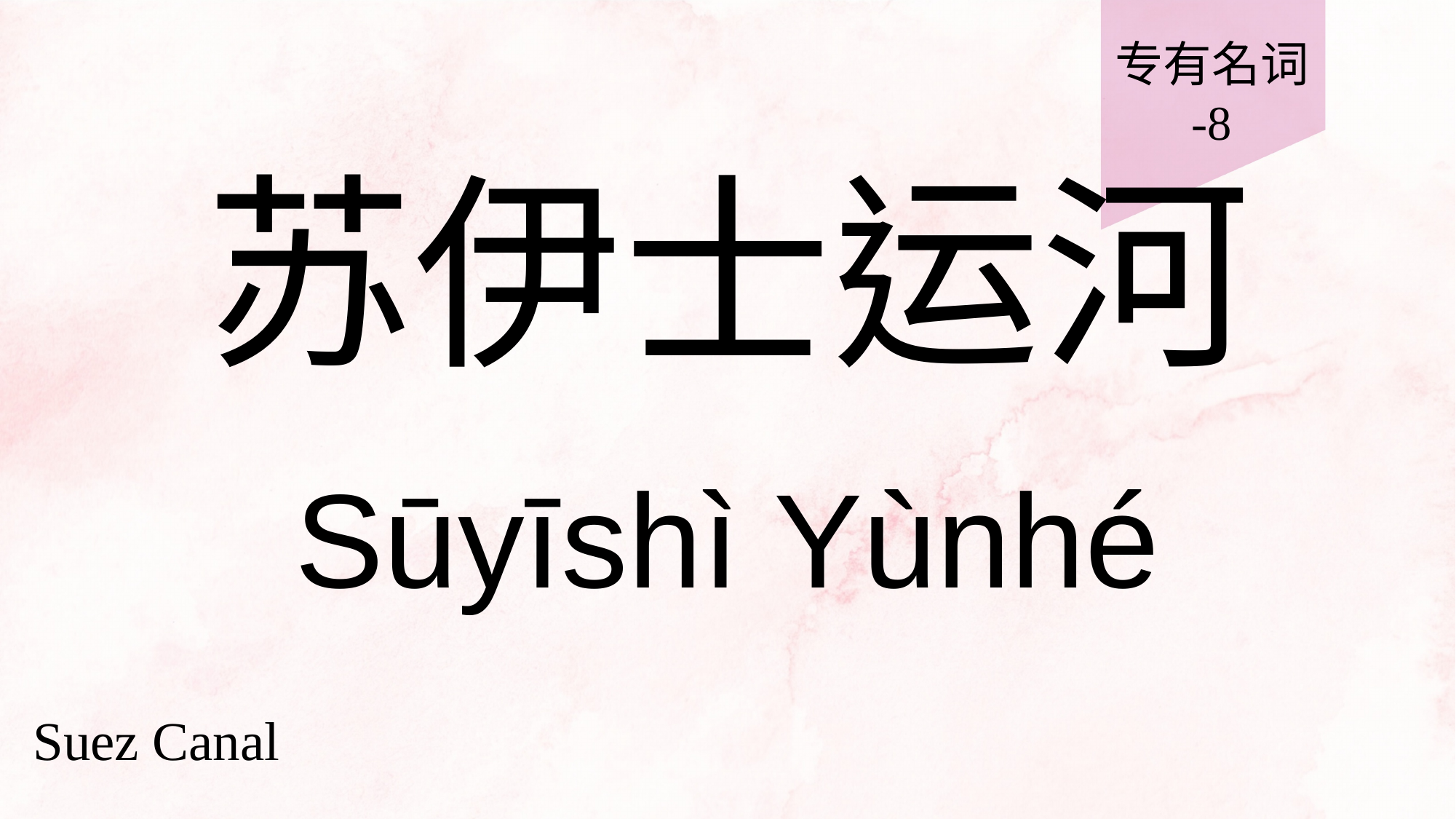

专有名词
-8
# 苏伊士运河
Sūyīshì Yùnhé
Suez Canal